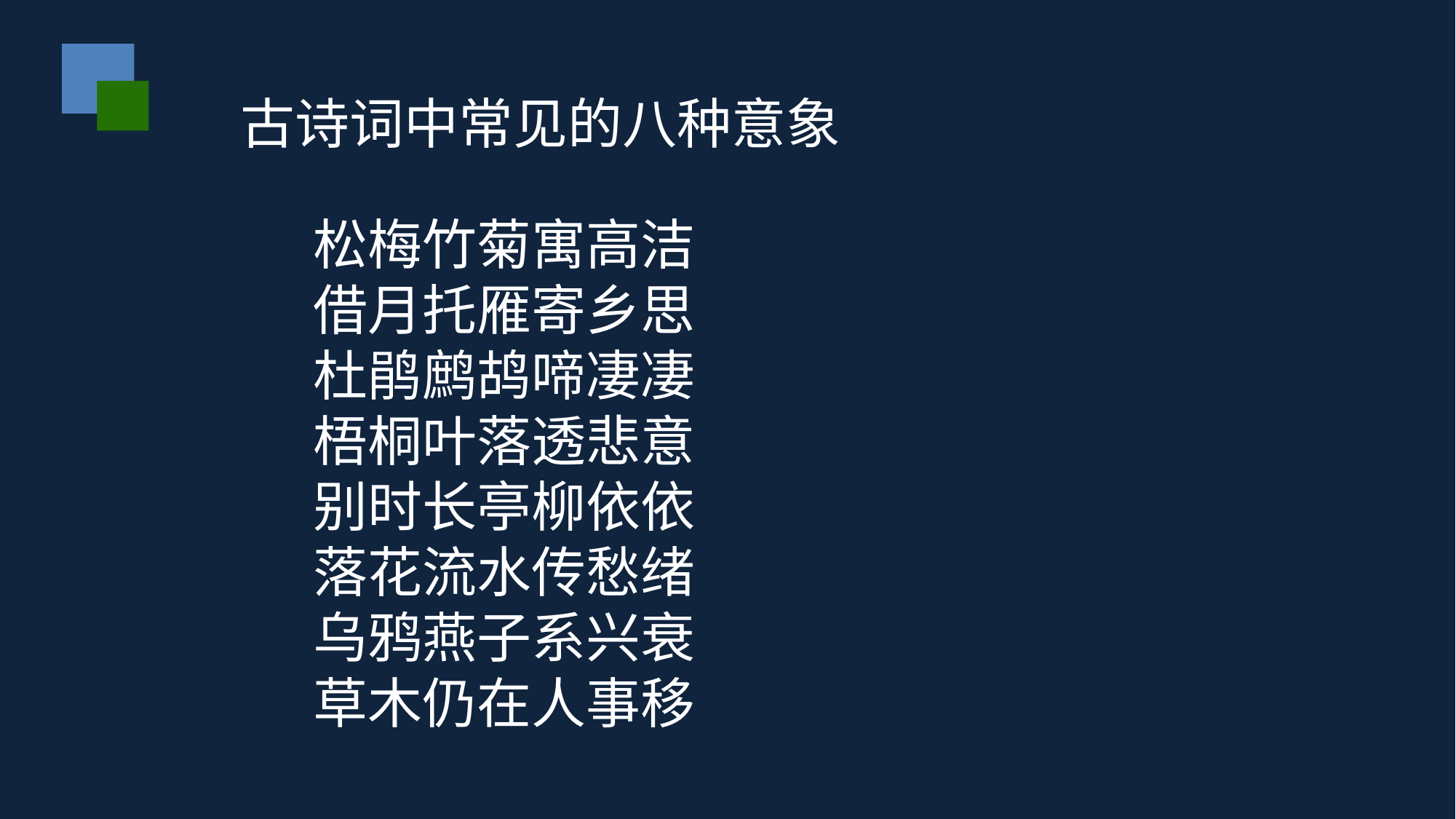

古诗词中常见的八种意象
松梅竹菊寓高洁
借月托雁寄乡思
杜鹃鹧鸪啼凄凄
梧桐叶落透悲意
别时长亭柳依依
落花流水传愁绪
乌鸦燕子系兴衰
草木仍在人事移